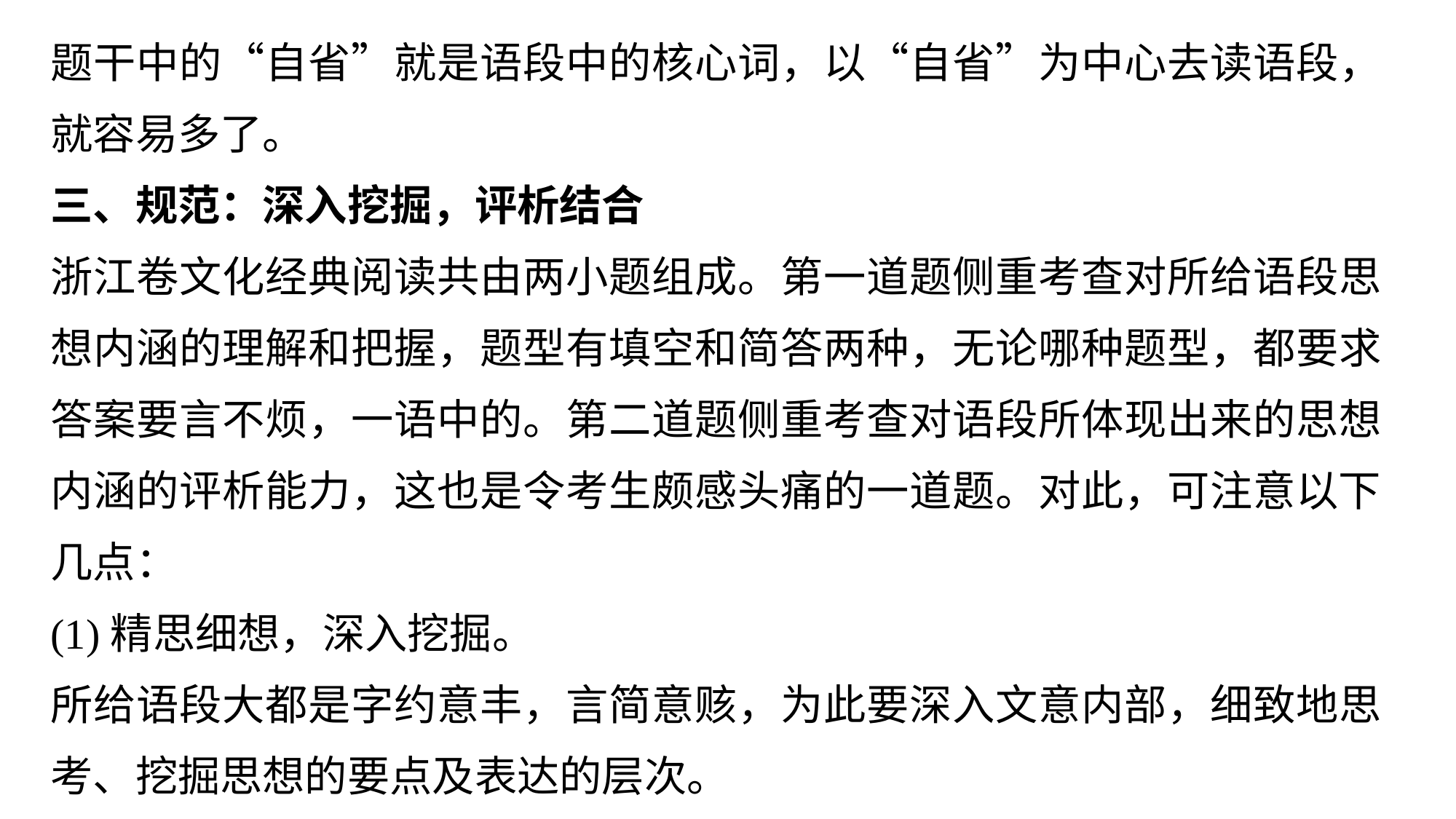

题干中的“自省”就是语段中的核心词，以“自省”为中心去读语段，就容易多了。
三、规范：深入挖掘，评析结合
浙江卷文化经典阅读共由两小题组成。第一道题侧重考查对所给语段思想内涵的理解和把握，题型有填空和简答两种，无论哪种题型，都要求答案要言不烦，一语中的。第二道题侧重考查对语段所体现出来的思想内涵的评析能力，这也是令考生颇感头痛的一道题。对此，可注意以下几点：
(1)精思细想，深入挖掘。
所给语段大都是字约意丰，言简意赅，为此要深入文意内部，细致地思考、挖掘思想的要点及表达的层次。